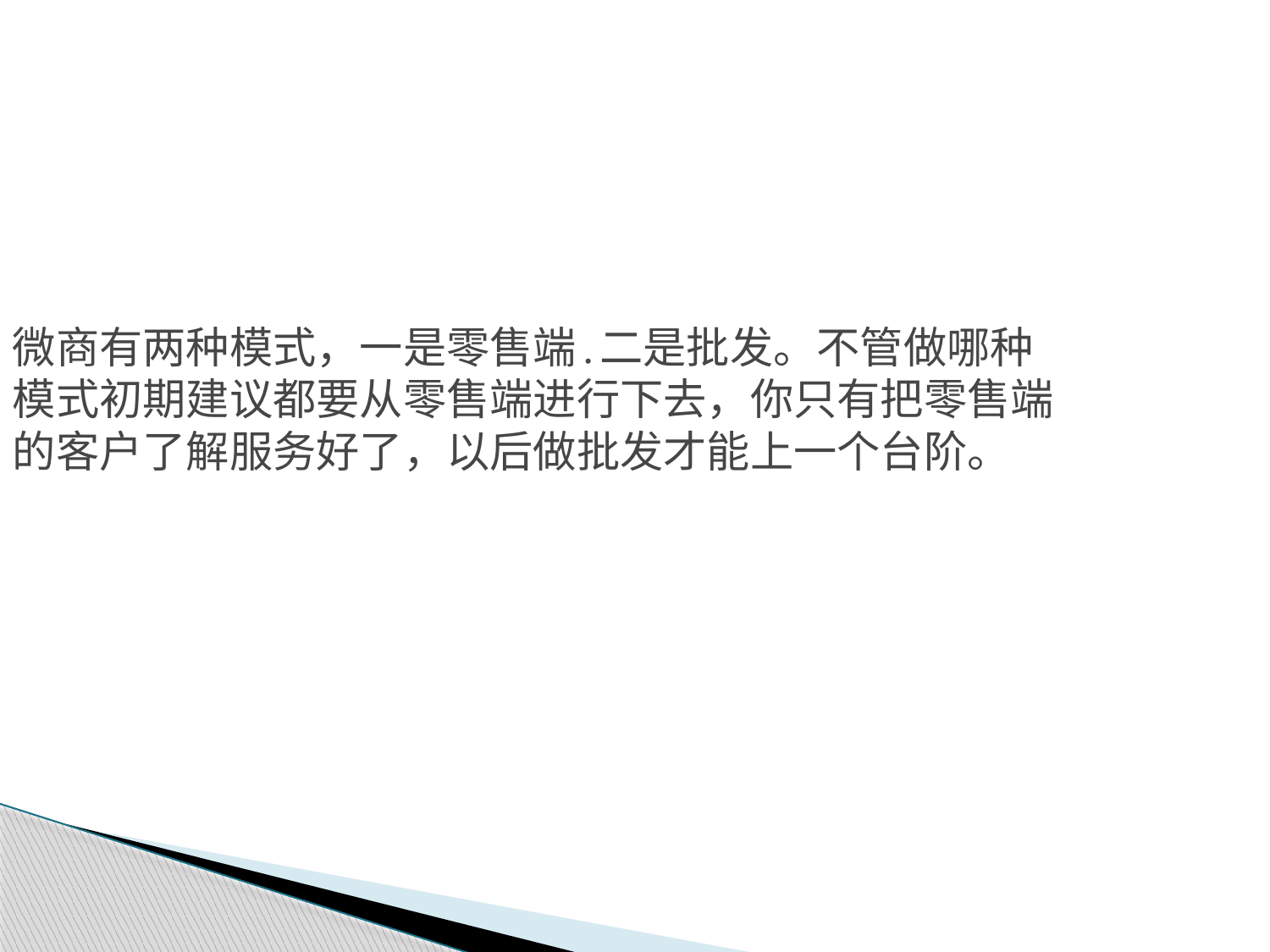

微商有两种模式，一是零售端.二是批发。不管做哪种模式初期建议都要从零售端进行下去，你只有把零售端的客户了解服务好了，以后做批发才能上一个台阶。